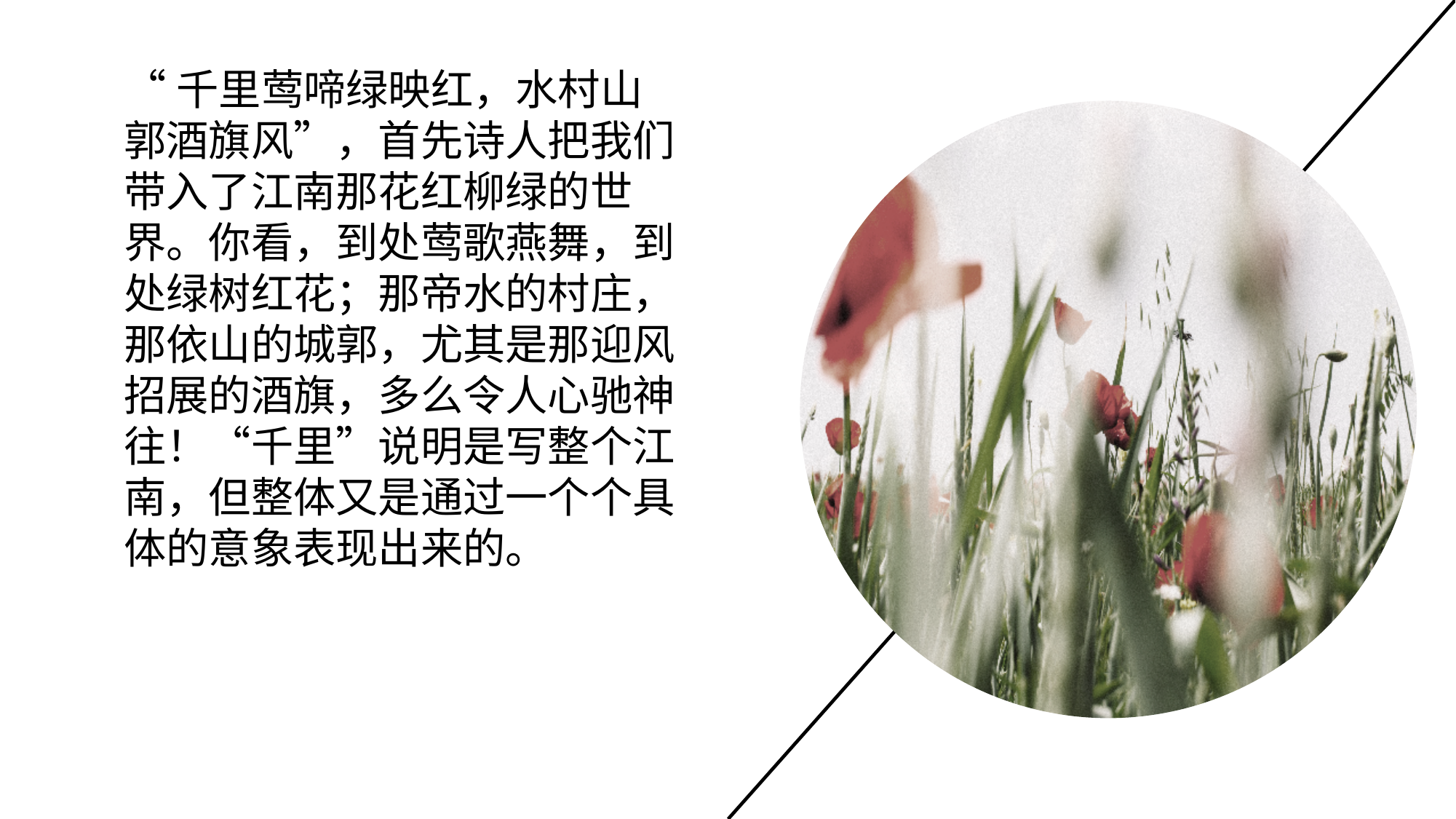

“千里莺啼绿映红，水村山郭酒旗风”，首先诗人把我们带入了江南那花红柳绿的世界。你看，到处莺歌燕舞，到处绿树红花；那帝水的村庄，那依山的城郭，尤其是那迎风招展的酒旗，多么令人心驰神往！“千里”说明是写整个江南，但整体又是通过一个个具体的意象表现出来的。